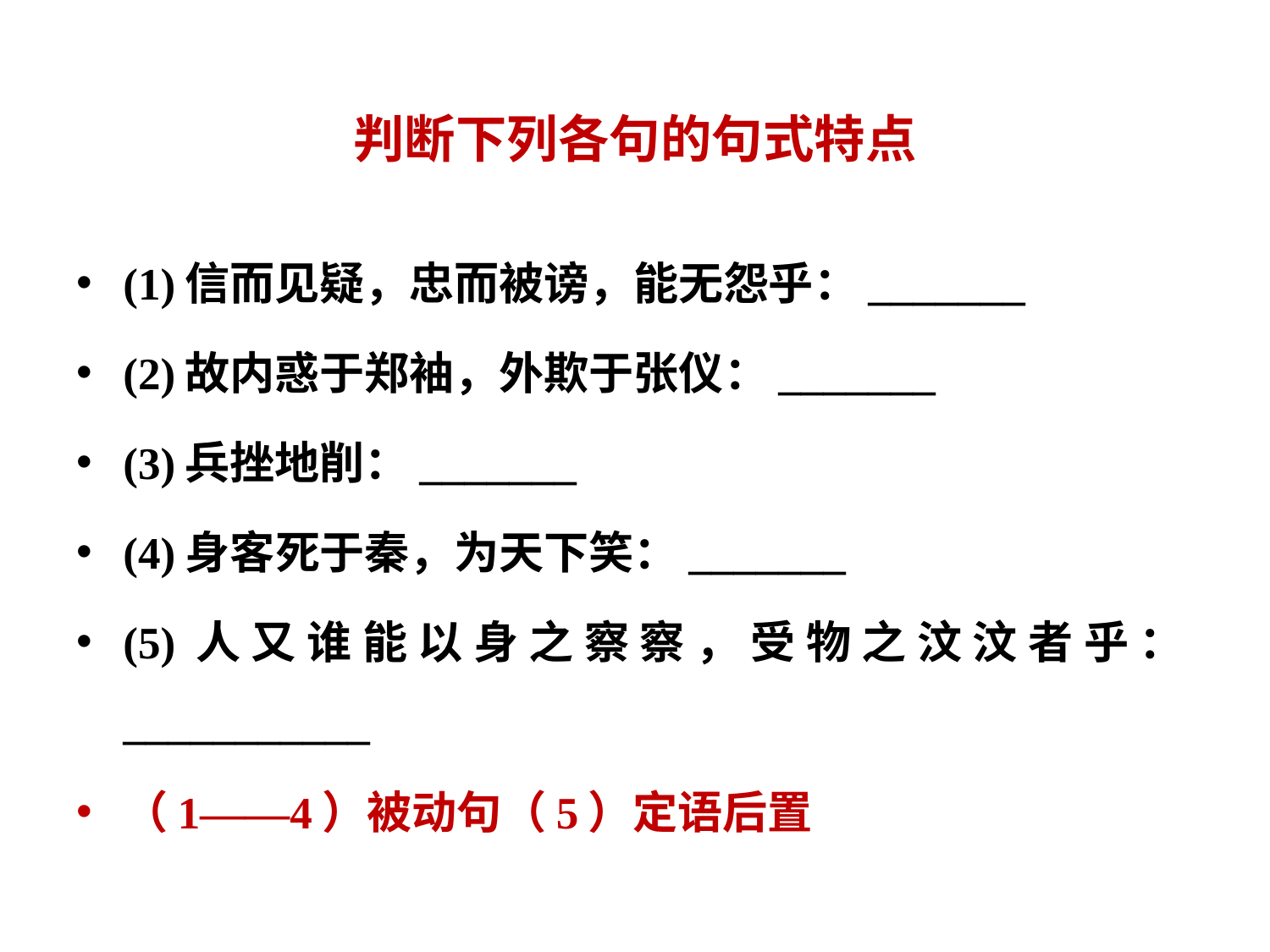

# 判断下列各句的句式特点
(1)信而见疑，忠而被谤，能无怨乎：_______
(2)故内惑于郑袖，外欺于张仪：_______
(3)兵挫地削：_______
(4)身客死于秦，为天下笑：_______
(5)人又谁能以身之察察，受物之汶汶者乎：___________
（1——4）被动句（5）定语后置